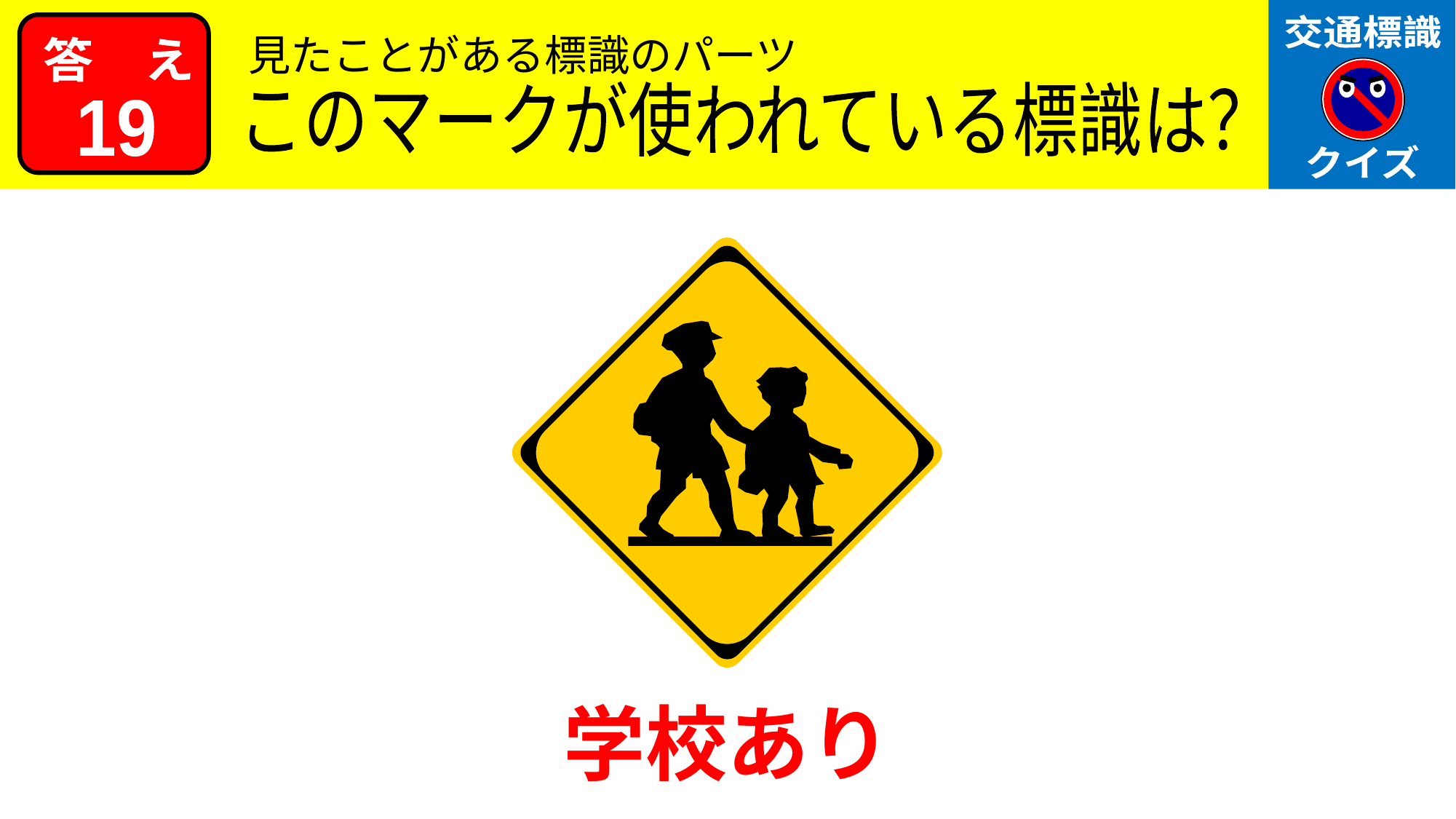

見たことがある標識のパーツ
このマークが使われている標識は？
19

学校あり